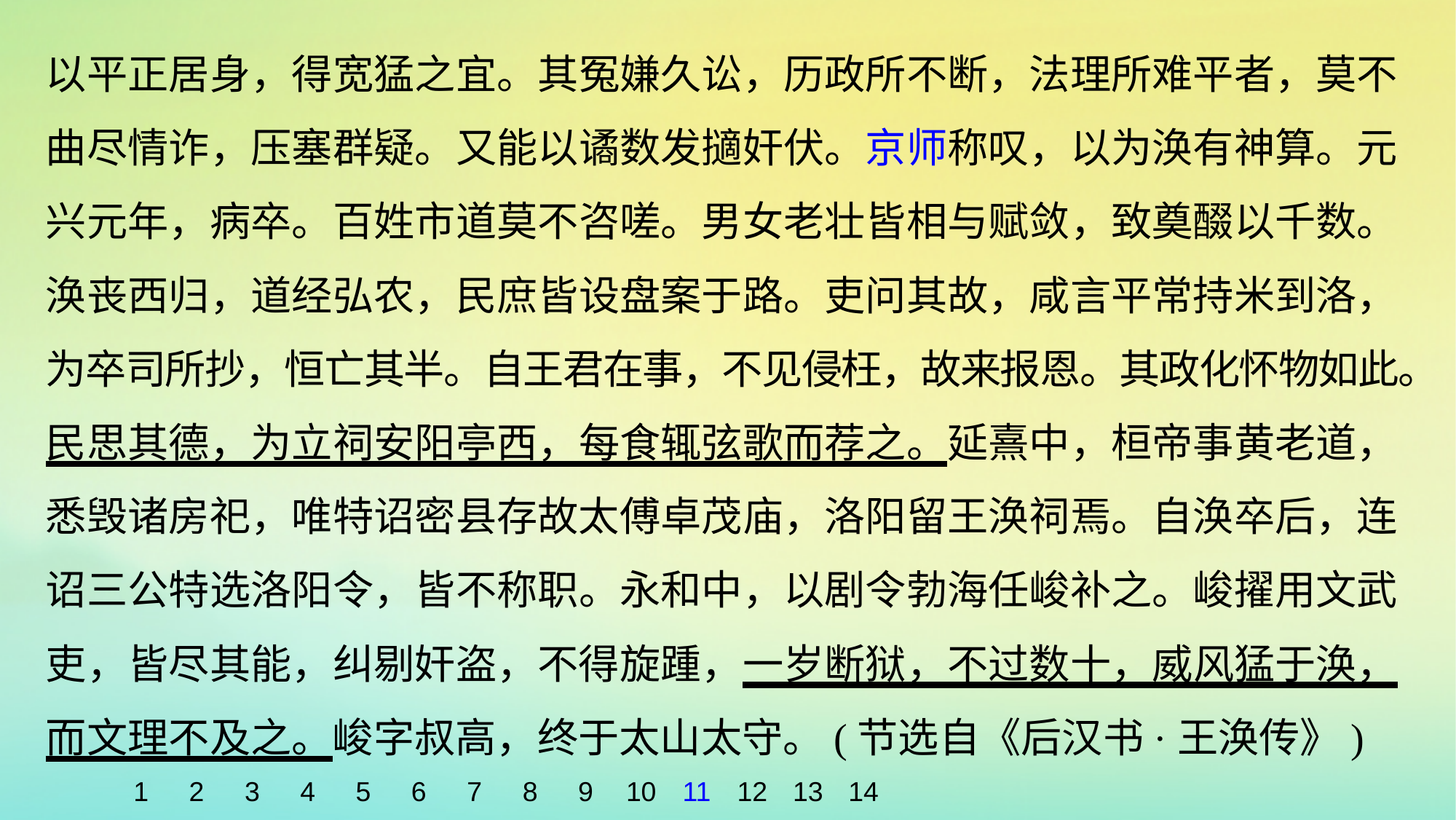

以平正居身，得宽猛之宜。其冤嫌久讼，历政所不断，法理所难平者，莫不曲尽情诈，压塞群疑。又能以谲数发擿奸伏。京师称叹，以为涣有神算。元兴元年，病卒。百姓市道莫不咨嗟。男女老壮皆相与赋敛，致奠醊以千数。涣丧西归，道经弘农，民庶皆设盘案于路。吏问其故，咸言平常持米到洛，为卒司所抄，恒亡其半。自王君在事，不见侵枉，故来报恩。其政化怀物如此。民思其德，为立祠安阳亭西，每食辄弦歌而荐之。延熹中，桓帝事黄老道，悉毁诸房祀，唯特诏密县存故太傅卓茂庙，洛阳留王涣祠焉。自涣卒后，连诏三公特选洛阳令，皆不称职。永和中，以剧令勃海任峻补之。峻擢用文武吏，皆尽其能，纠剔奸盗，不得旋踵，一岁断狱，不过数十，威风猛于涣，而文理不及之。峻字叔高，终于太山太守。(节选自《后汉书·王涣传》)
1
2
3
4
5
6
7
8
9
10
11
12
13
14